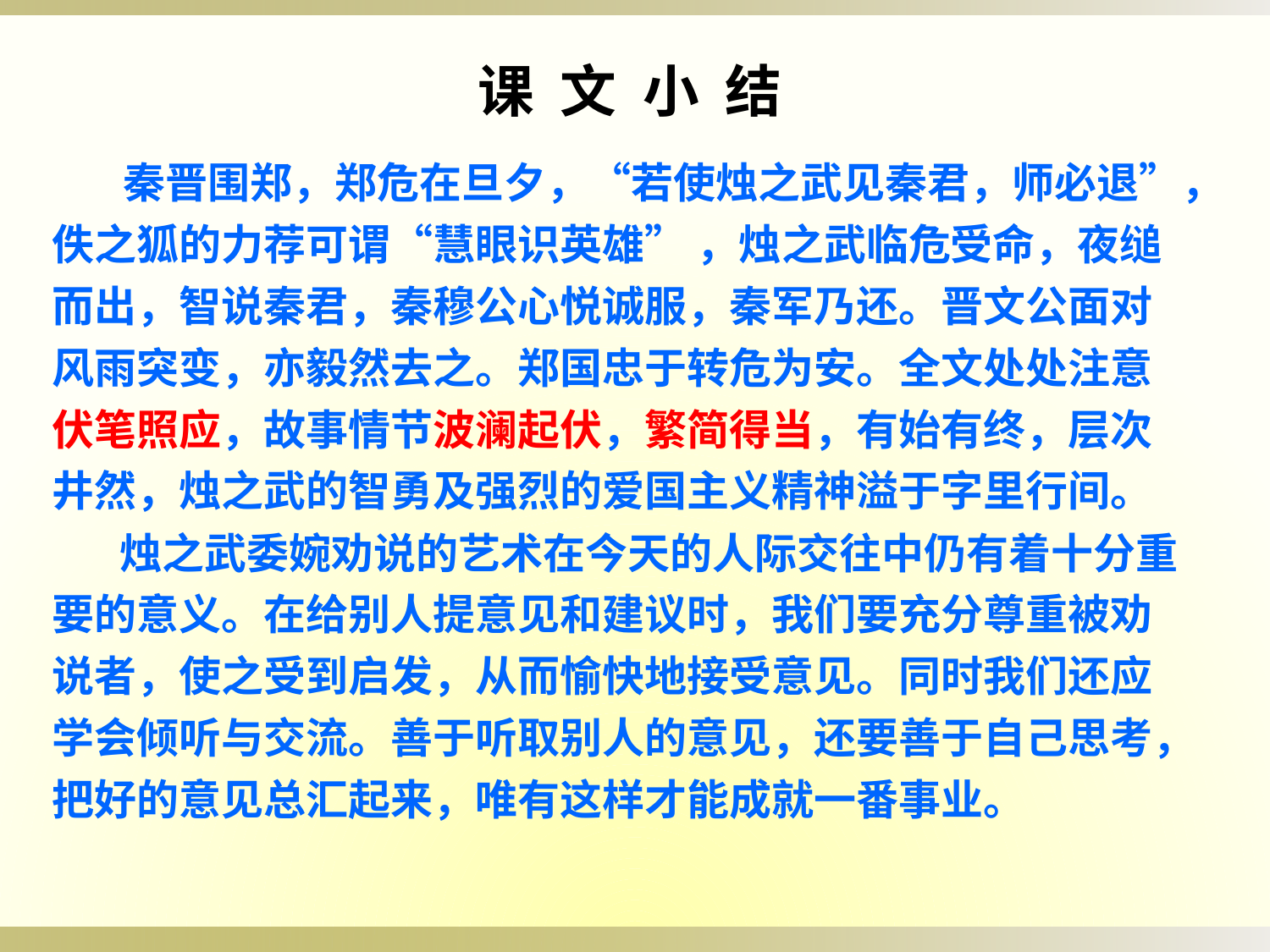

课  文  小  结
        秦晋围郑，郑危在旦夕，“若使烛之武见秦君，师必退”，佚之狐的力荐可谓“慧眼识英雄” ，烛之武临危受命，夜缒而出，智说秦君，秦穆公心悦诚服，秦军乃还。晋文公面对风雨突变，亦毅然去之。郑国忠于转危为安。全文处处注意伏笔照应，故事情节波澜起伏，繁简得当，有始有终，层次井然，烛之武的智勇及强烈的爱国主义精神溢于字里行间。
      烛之武委婉劝说的艺术在今天的人际交往中仍有着十分重要的意义。在给别人提意见和建议时，我们要充分尊重被劝说者，使之受到启发，从而愉快地接受意见。同时我们还应学会倾听与交流。善于听取别人的意见，还要善于自己思考，把好的意见总汇起来，唯有这样才能成就一番事业。